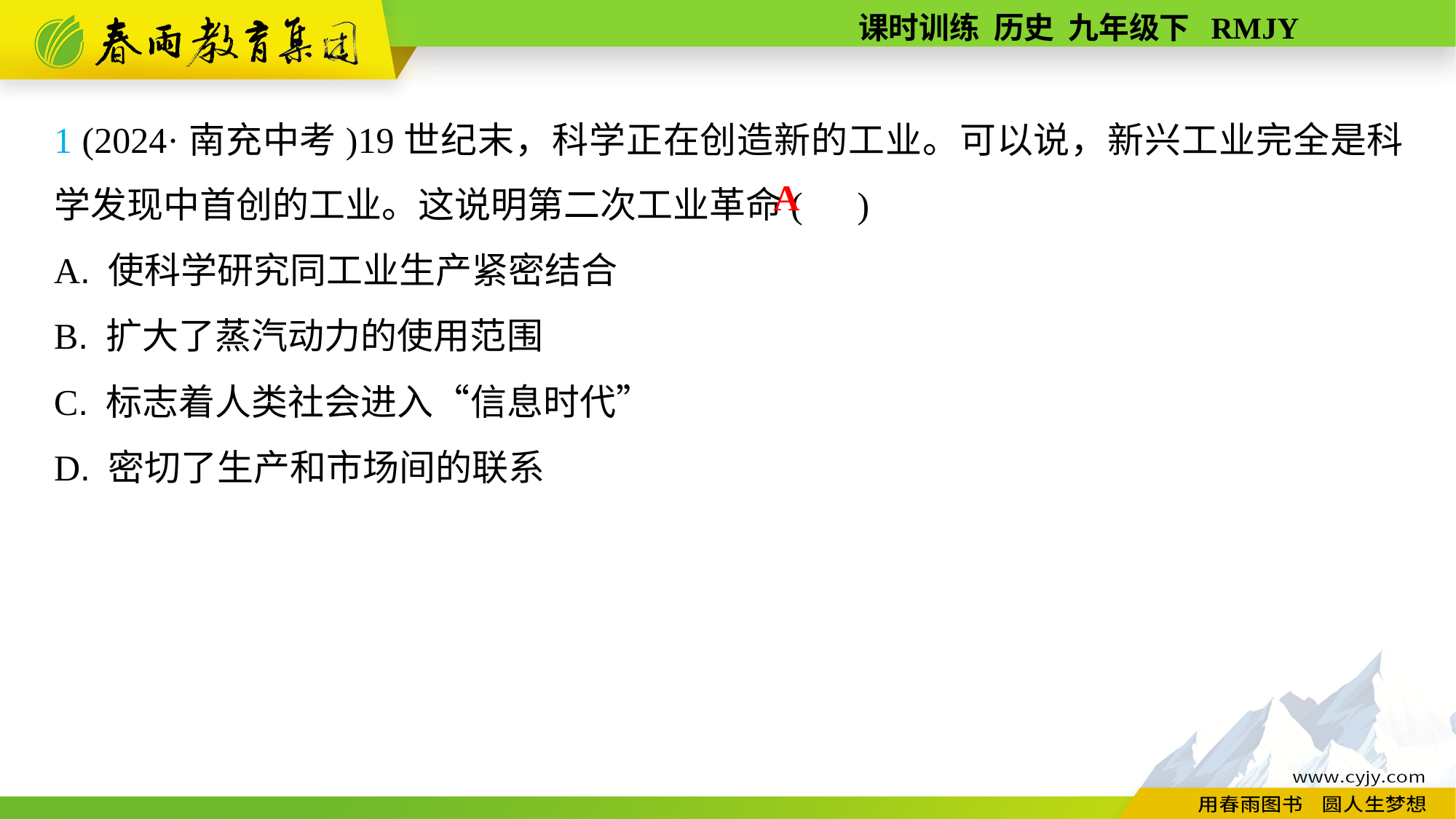

1 (2024·南充中考)19世纪末，科学正在创造新的工业。可以说，新兴工业完全是科学发现中首创的工业。这说明第二次工业革命(      )
A. 使科学研究同工业生产紧密结合
B. 扩大了蒸汽动力的使用范围
C. 标志着人类社会进入“信息时代”
D. 密切了生产和市场间的联系
A